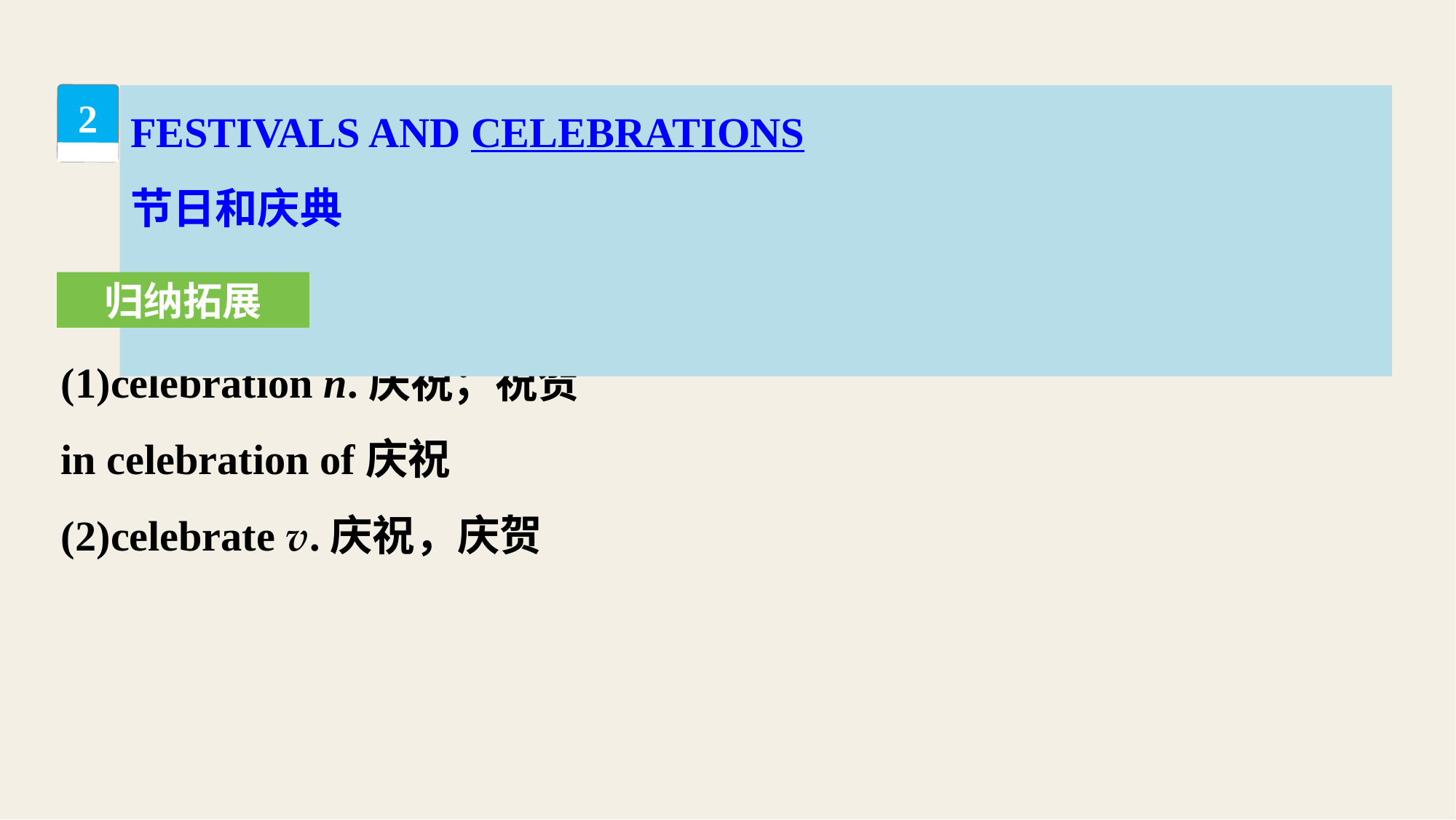

FESTIVALS AND CELEBRATIONS
节日和庆典

2

归纳拓展
(1)celebration n.庆祝；祝贺
in celebration of庆祝
(2)celebrate v.庆祝，庆贺